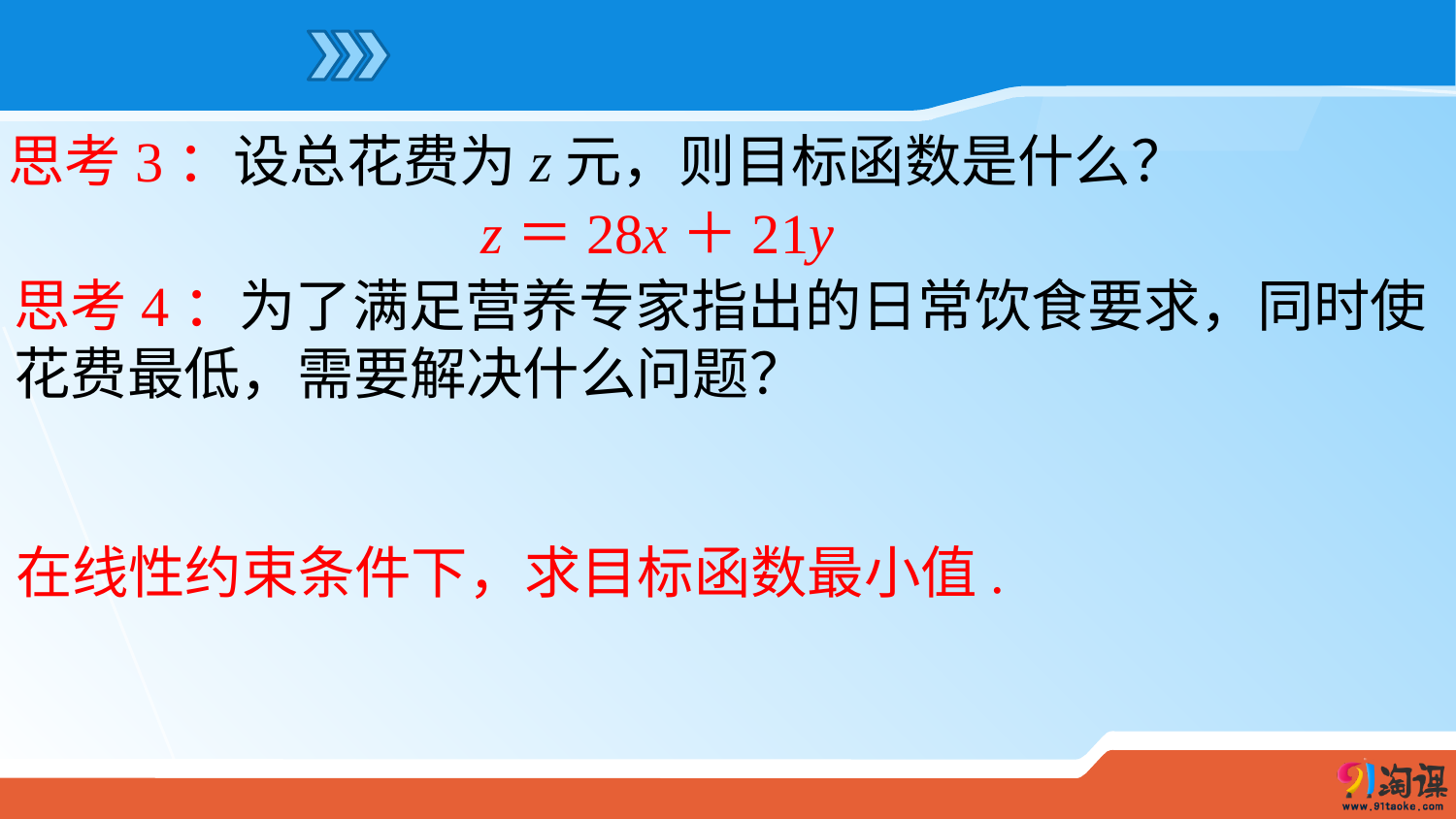

思考3：设总花费为z元，则目标函数是什么？
z＝28x＋21y
思考4：为了满足营养专家指出的日常饮食要求，同时使花费最低，需要解决什么问题？
在线性约束条件下，求目标函数最小值.